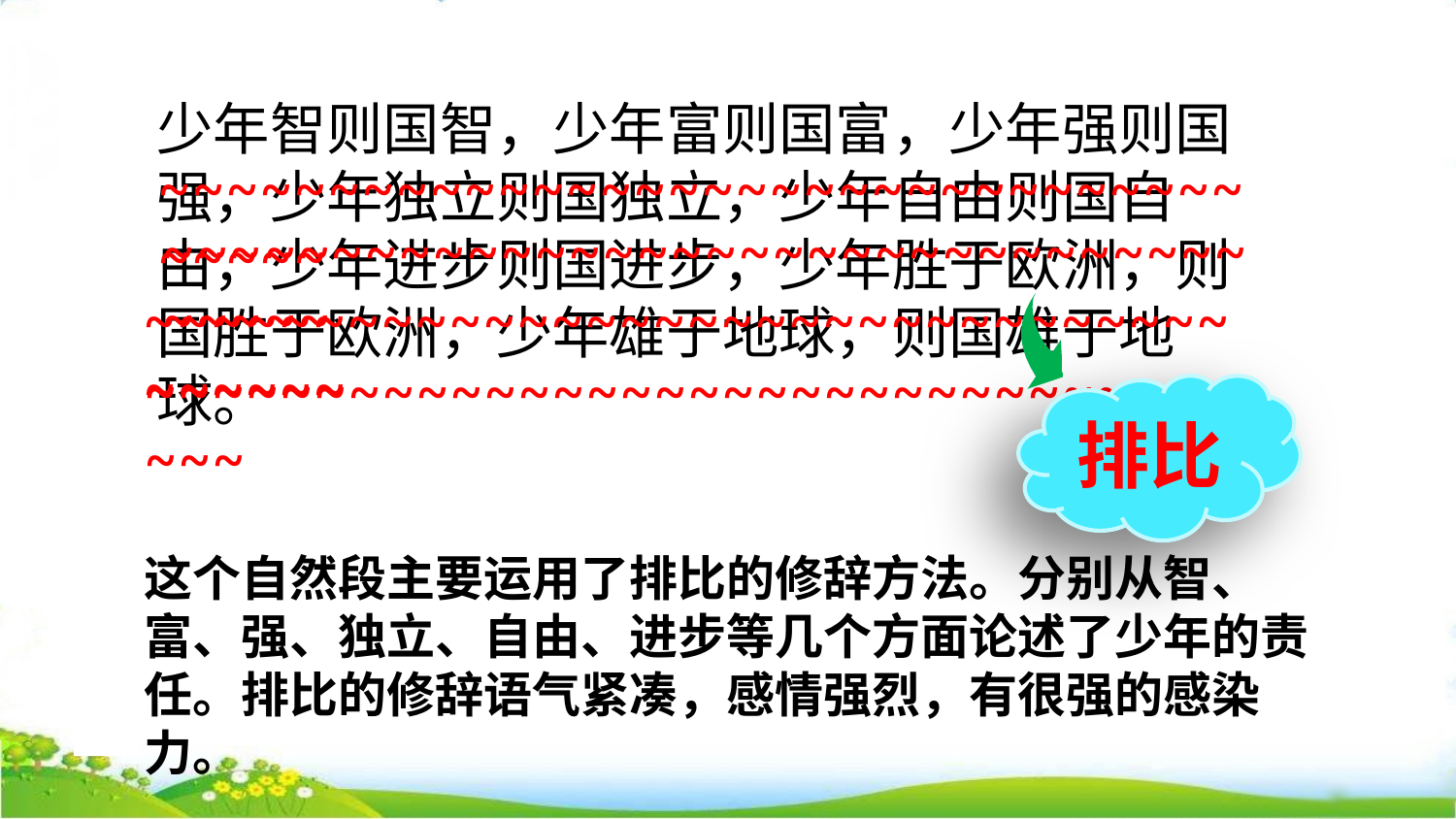

少年智则国智，少年富则国富，少年强则国强，少年独立则国独立，少年自由则国自由，少年进步则国进步，少年胜于欧洲，则国胜于欧洲，少年雄于地球，则国雄于地球。
~~~~~~~~~~~~~~~~~~~~~~~~~~~~~~~~~~~~~
~~~~~~~~~~~~~~~~~~~~~~~~~~~~~~~~~~~~~
~~~~~~~~~~~~~~~~~~~~~~~~~~~~~~~~~~~~~~

~~~~~~~~~~~~~~~~~~~~~~~~~~~~~~~~~~~
排比
这个自然段主要运用了排比的修辞方法。分别从智、富、强、独立、自由、进步等几个方面论述了少年的责任。排比的修辞语气紧凑，感情强烈，有很强的感染力。